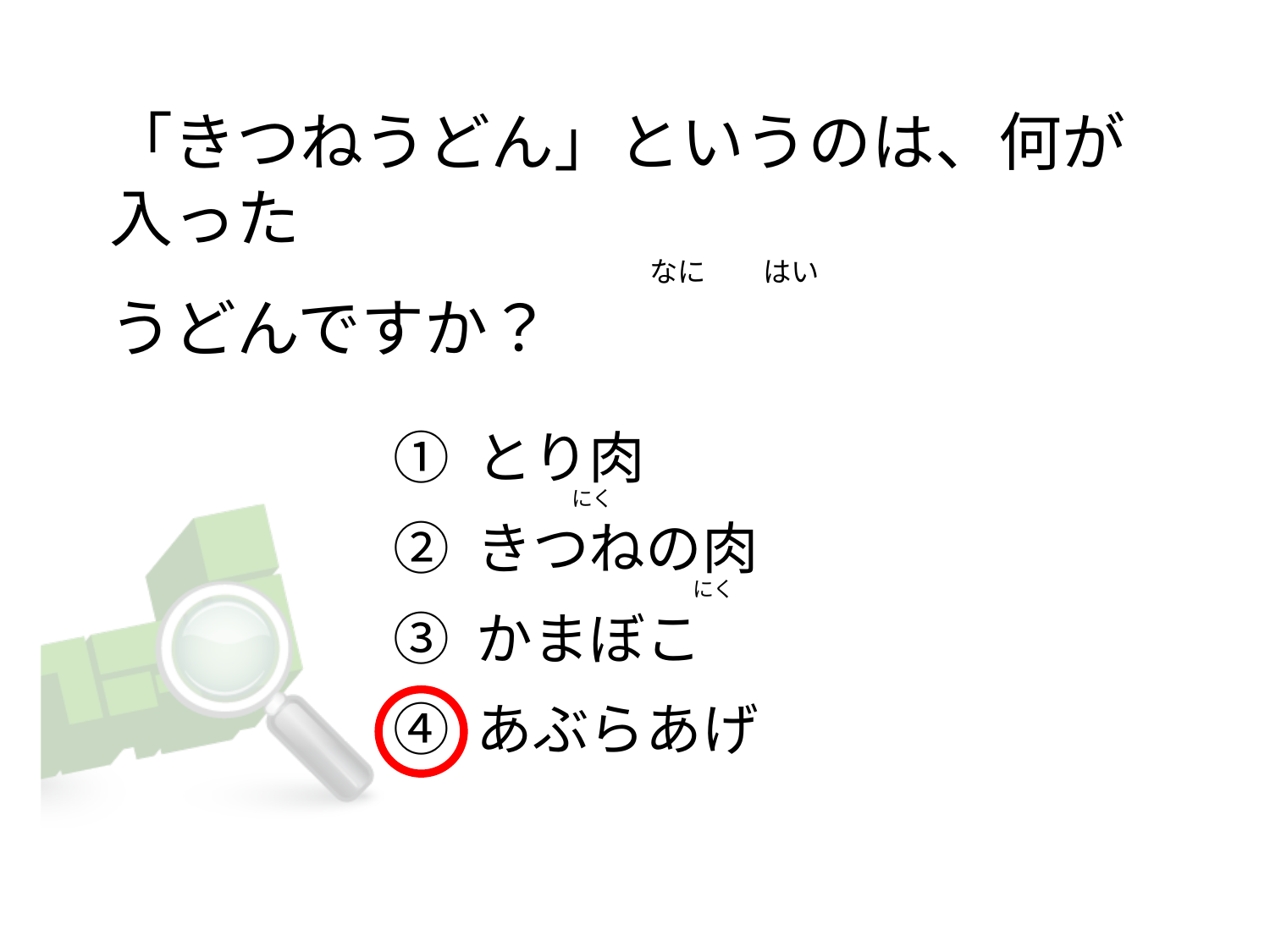

# 「きつねうどん」というのは、何が入った                                                                                      なに         はい うどんですか？
① とり肉
② きつねの肉
③ かまぼこ
④ あぶらあげ
                   にく
                                             にく